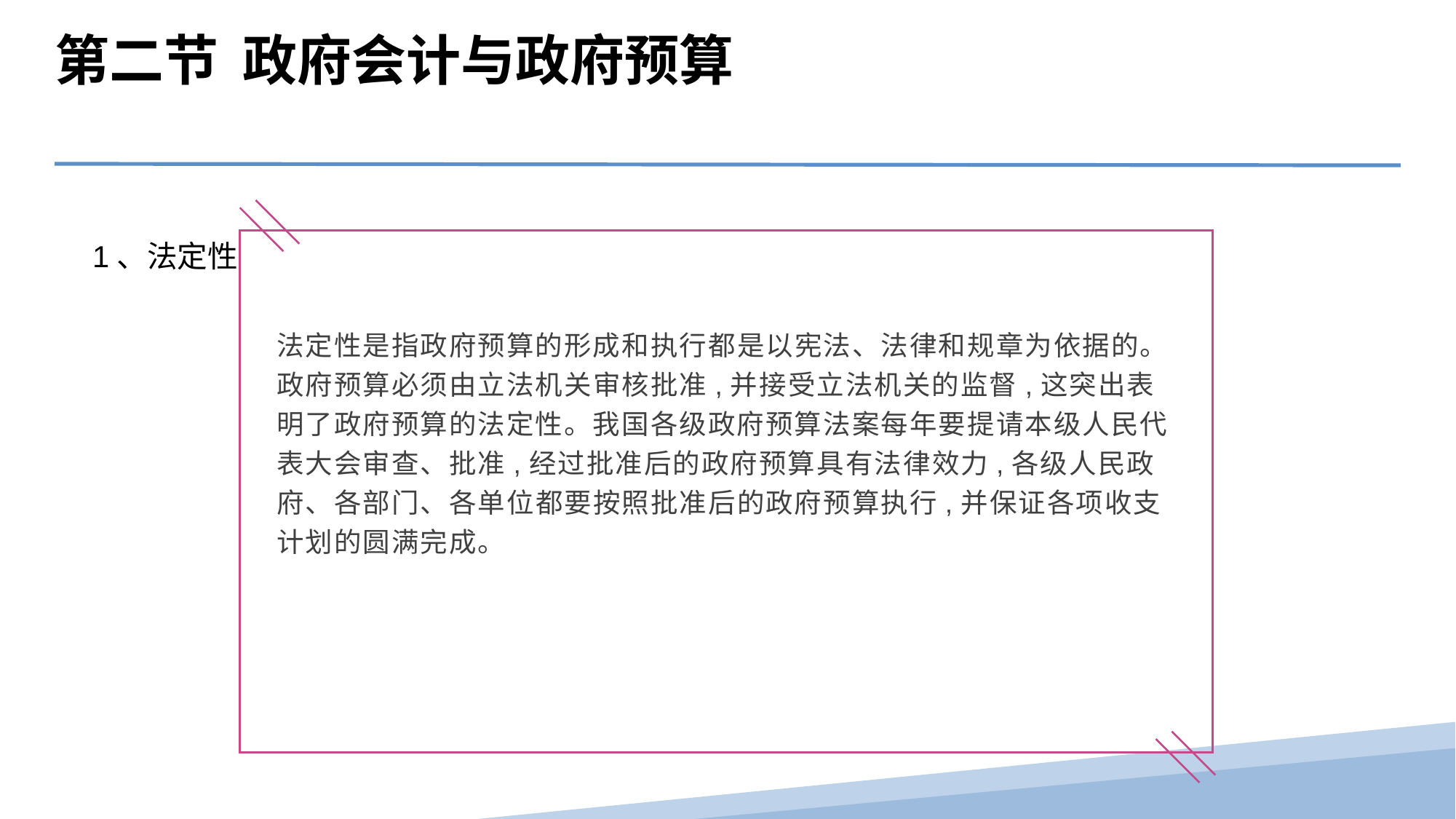

第二节  政府会计与政府预算
1、法定性

法定性是指政府预算的形成和执行都是以宪法、法律和规章为依据的。政府预算必须由立法机关审核批准,并接受立法机关的监督,这突出表明了政府预算的法定性。我国各级政府预算法案每年要提请本级人民代表大会审查、批准,经过批准后的政府预算具有法律效力,各级人民政府、各部门、各单位都要按照批准后的政府预算执行,并保证各项收支计划的圆满完成。